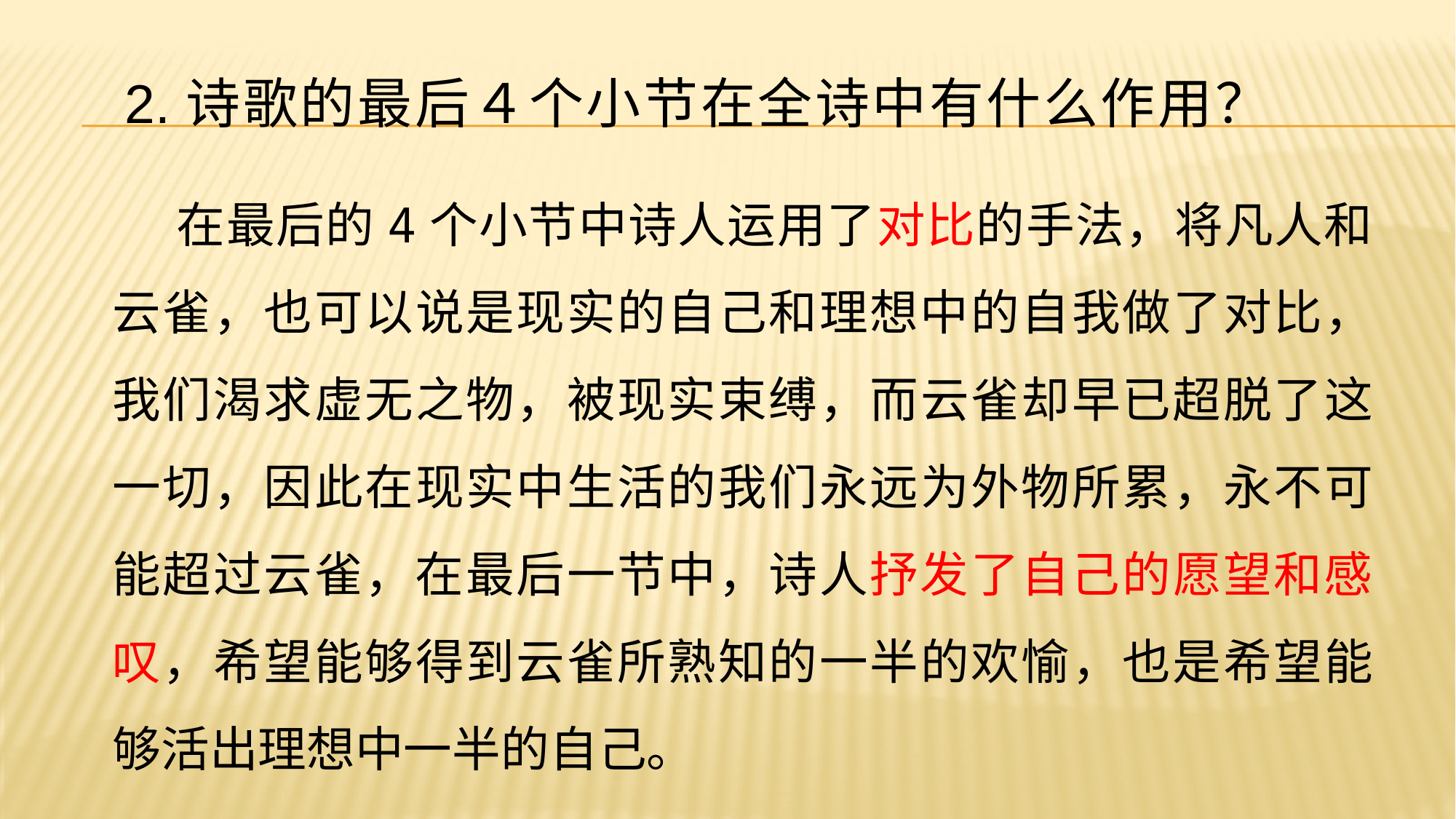

2.诗歌的最后４个小节在全诗中有什么作用？
在最后的4个小节中诗人运用了对比的手法，将凡人和云雀，也可以说是现实的自己和理想中的自我做了对比，我们渴求虚无之物，被现实束缚，而云雀却早已超脱了这一切，因此在现实中生活的我们永远为外物所累，永不可能超过云雀，在最后一节中，诗人抒发了自己的愿望和感叹，希望能够得到云雀所熟知的一半的欢愉，也是希望能够活出理想中一半的自己。